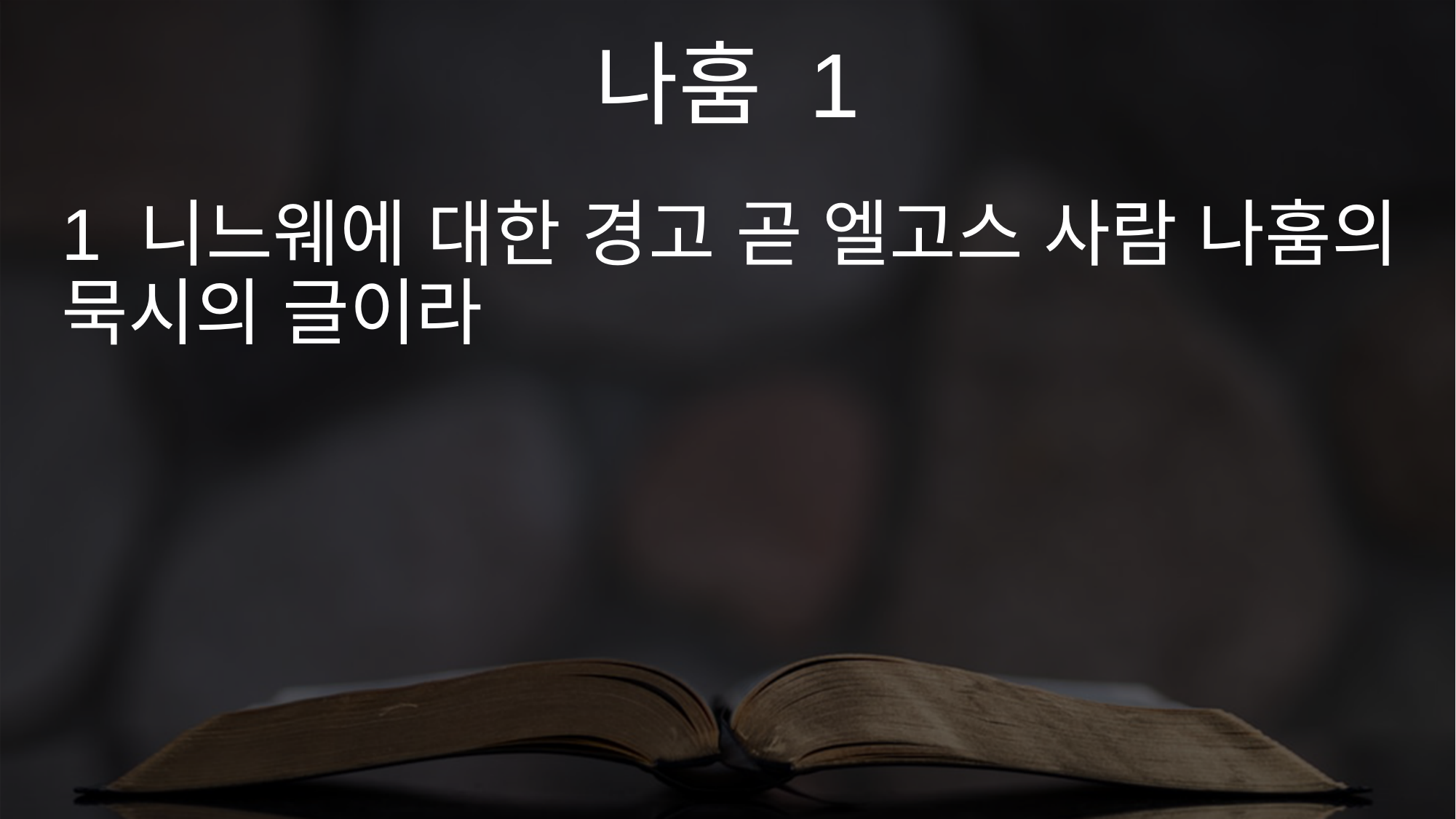

나훔 1
1 니느웨에 대한 경고 곧 엘고스 사람 나훔의 묵시의 글이라